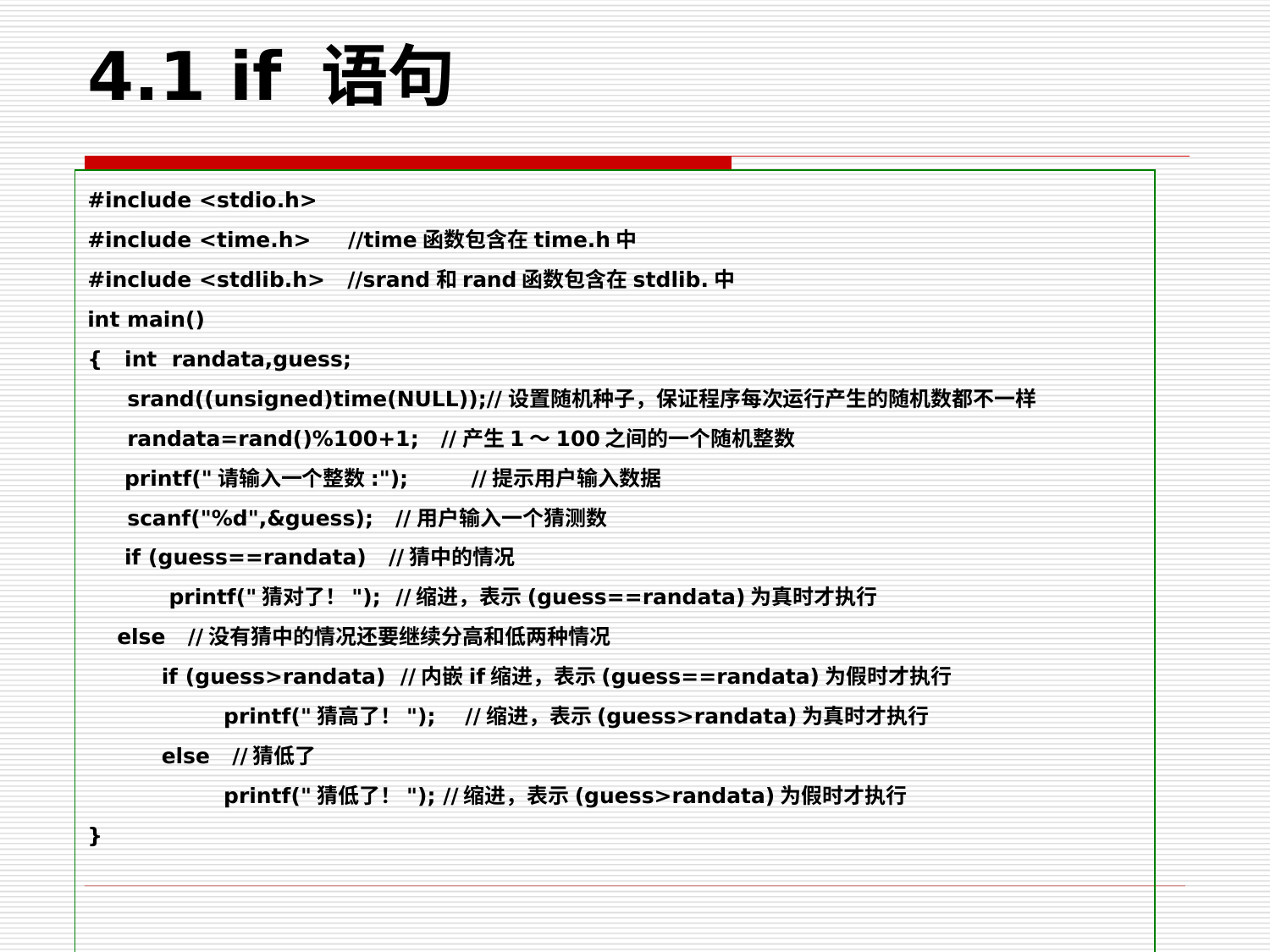

# 4.1 if 语句
#include <stdio.h>
#include <time.h>     //time函数包含在time.h中
#include <stdlib.h>   //srand和rand函数包含在stdlib.中
int main()
{   int  randata,guess;
	     srand((unsigned)time(NULL));//设置随机种子，保证程序每次运行产生的随机数都不一样
	     randata=rand()%100+1;   //产生1～100之间的一个随机整数
     printf("请输入一个整数:"); 	//提示用户输入数据
	     scanf("%d",&guess);   //用户输入一个猜测数
     if (guess==randata)   //猜中的情况
           printf("猜对了！");  //缩进，表示(guess==randata)为真时才执行
    else   //没有猜中的情况还要继续分高和低两种情况
          if (guess>randata)  //内嵌if缩进，表示(guess==randata)为假时才执行
	                  printf("猜高了！");    //缩进，表示(guess>randata)为真时才执行
          else   //猜低了
	                  printf("猜低了！"); //缩进，表示(guess>randata)为假时才执行
}